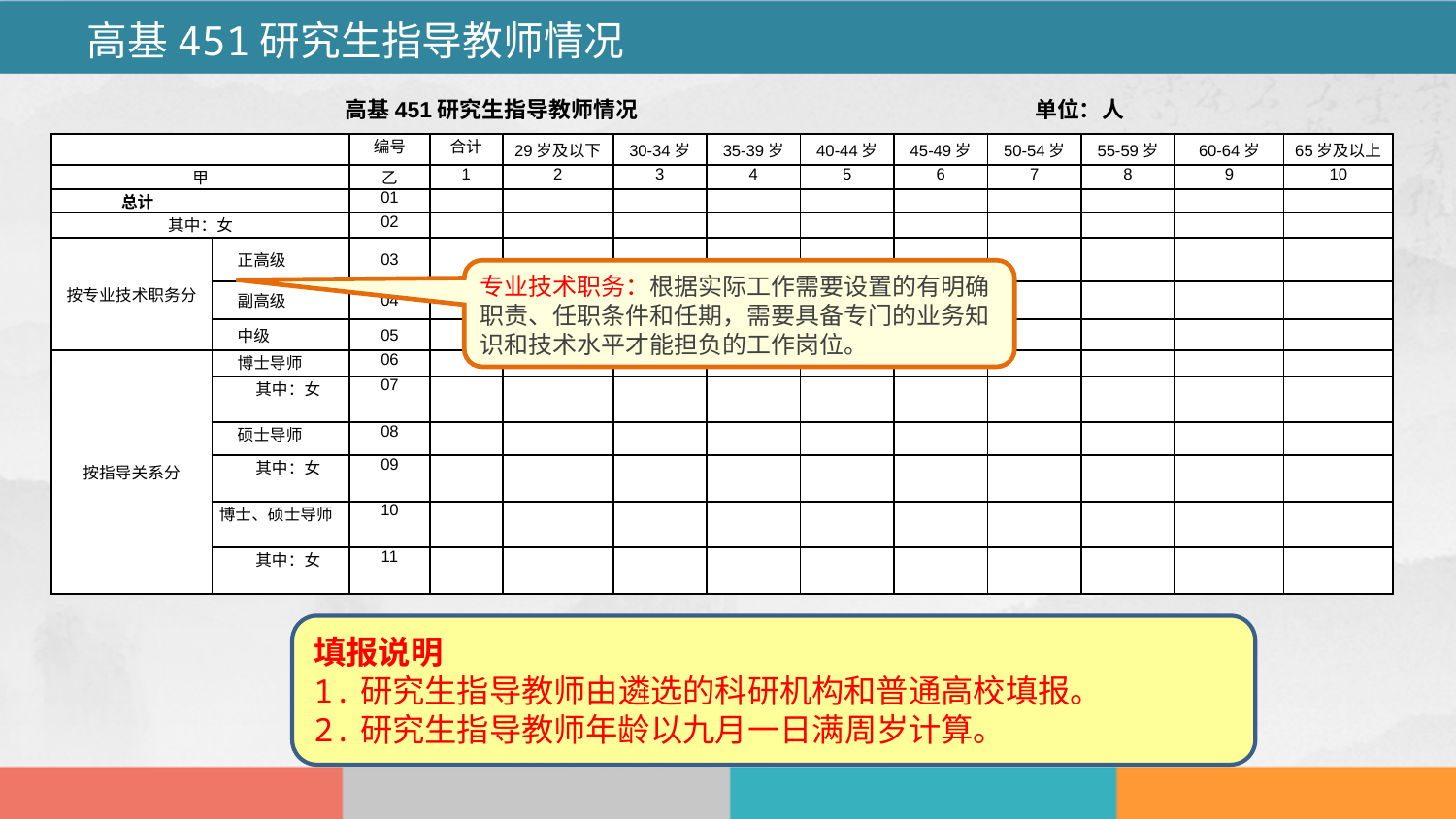

高基451研究生指导教师情况
高基451研究生指导教师情况                                                                              单位：人
|  |  | 编号 | 合计 | 29岁及以下 | 30-34岁 | 35-39岁 | 40-44岁 | 45-49岁 | 50-54岁 | 55-59岁 | 60-64岁 | 65岁及以上 |
| --- | --- | --- | --- | --- | --- | --- | --- | --- | --- | --- | --- | --- |
| 甲 |  | 乙 | 1 | 2 | 3 | 4 | 5 | 6 | 7 | 8 | 9 | 10 |
| 总计 |  | 01 |  |  |  |  |  |  |  |  |  |  |
| 其中：女 |  | 02 |  |  |  |  |  |  |  |  |  |  |
| 按专业技术职务分 | 正高级 | 03 |  |  |  |  |  |  |  |  |  |  |
|  | 副高级 | 04 |  |  |  |  |  |  |  |  |  |  |
|  | 中级 | 05 |  |  |  |  |  |  |  |  |  |  |
| 按指导关系分 | 博士导师 | 06 |  |  |  |  |  |  |  |  |  |  |
|  | 其中：女 | 07 |  |  |  |  |  |  |  |  |  |  |
|  | 硕士导师 | 08 |  |  |  |  |  |  |  |  |  |  |
|  | 其中：女 | 09 |  |  |  |  |  |  |  |  |  |  |
|  | 博士、硕士导师 | 10 |  |  |  |  |  |  |  |  |  |  |
|  | 其中：女 | 11 |  |  |  |  |  |  |  |  |  |  |
专业技术职务：根据实际工作需要设置的有明确职责、任职条件和任期，需要具备专门的业务知识和技术水平才能担负的工作岗位。
填报说明
1.研究生指导教师由遴选的科研机构和普通高校填报。
2.研究生指导教师年龄以九月一日满周岁计算。